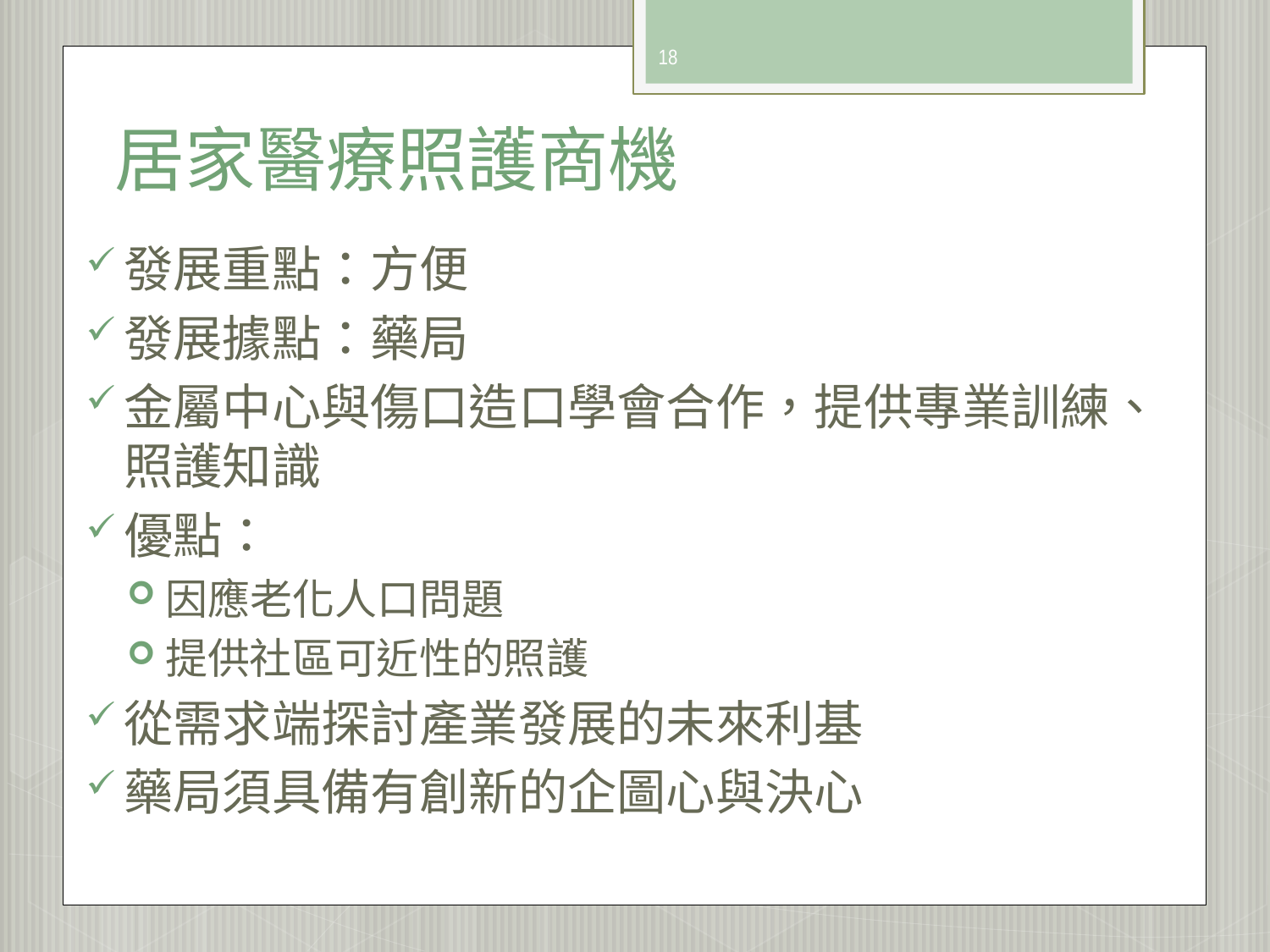

18
# 居家醫療照護商機
發展重點：方便
發展據點：藥局
金屬中心與傷口造口學會合作，提供專業訓練、照護知識
優點：
因應老化人口問題
提供社區可近性的照護
從需求端探討產業發展的未來利基
藥局須具備有創新的企圖心與決心